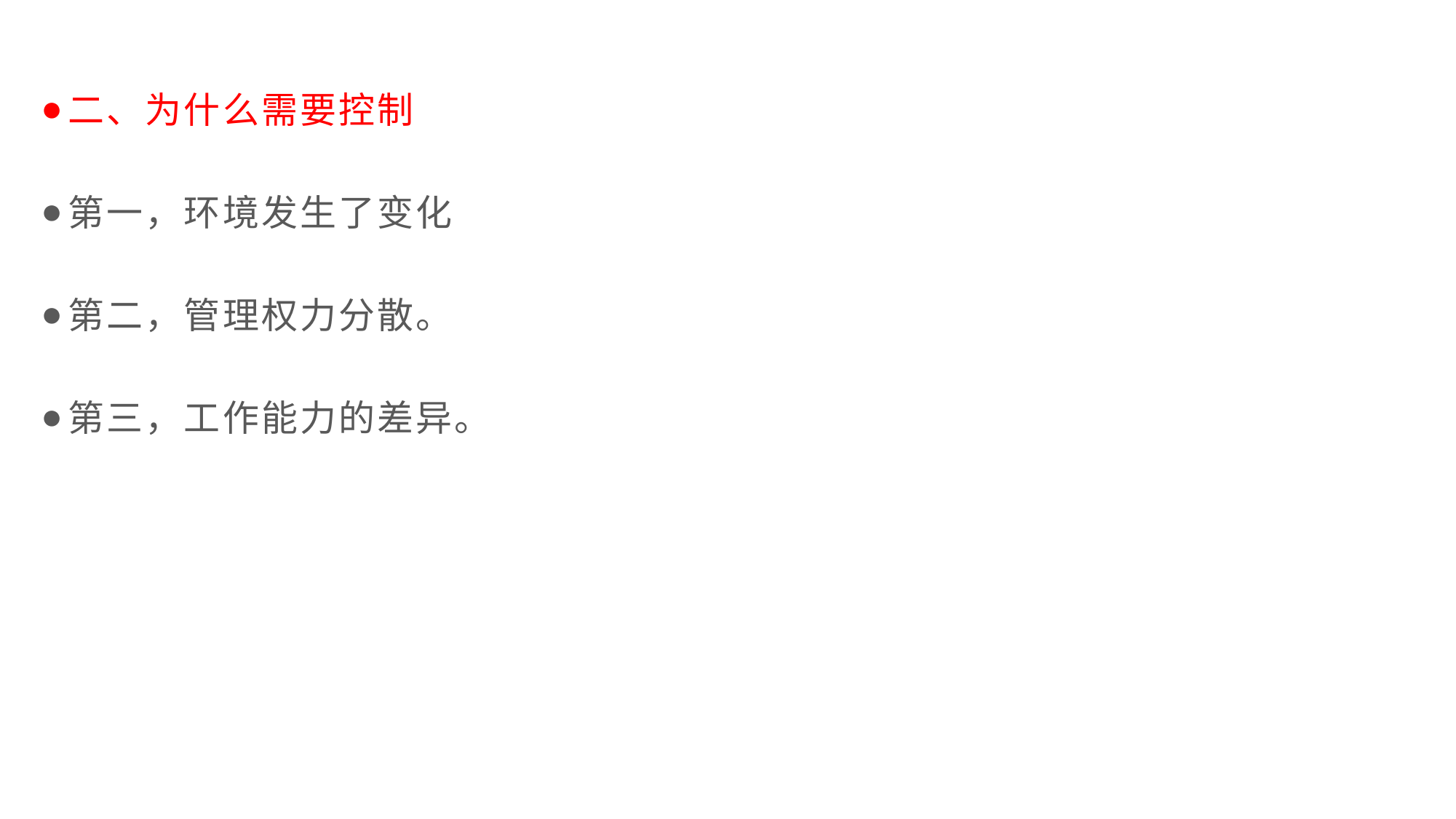

二、为什么需要控制
第一，环境发生了变化
第二，管理权力分散。
第三，工作能力的差异。

14